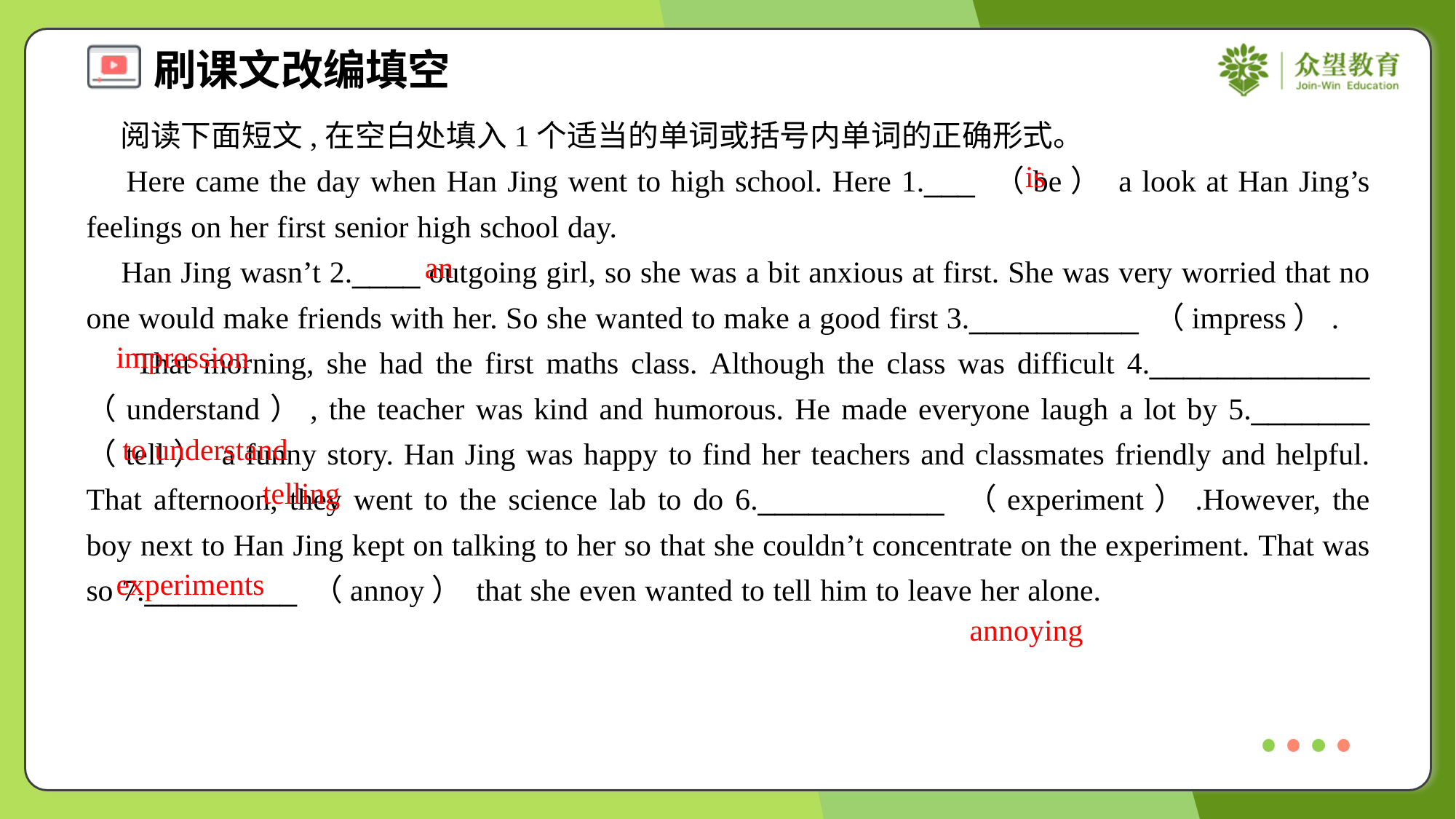

阅读下面短文,在空白处填入1个适当的单词或括号内单词的正确形式。
    Here came the day when Han Jing went to high school. Here 1.___ （be） a look at Han Jing’s feelings on her first senior high school day.
    Han Jing wasn’t 2.____ outgoing girl, so she was a bit anxious at first. She was very worried that no one would make friends with her. So she wanted to make a good first 3.__________ （impress）.
    That morning, she had the first maths class. Although the class was difficult 4._____________ （understand）, the teacher was kind and humorous. He made everyone laugh a lot by 5._______ （tell） a funny story. Han Jing was happy to find her teachers and classmates friendly and helpful. That afternoon, they went to the science lab to do 6.___________ （experiment）.However, the boy next to Han Jing kept on talking to her so that she couldn’t concentrate on the experiment. That was so 7._________ （annoy） that she even wanted to tell him to leave her alone.

is
an
impression
to understand
telling
experiments
annoying